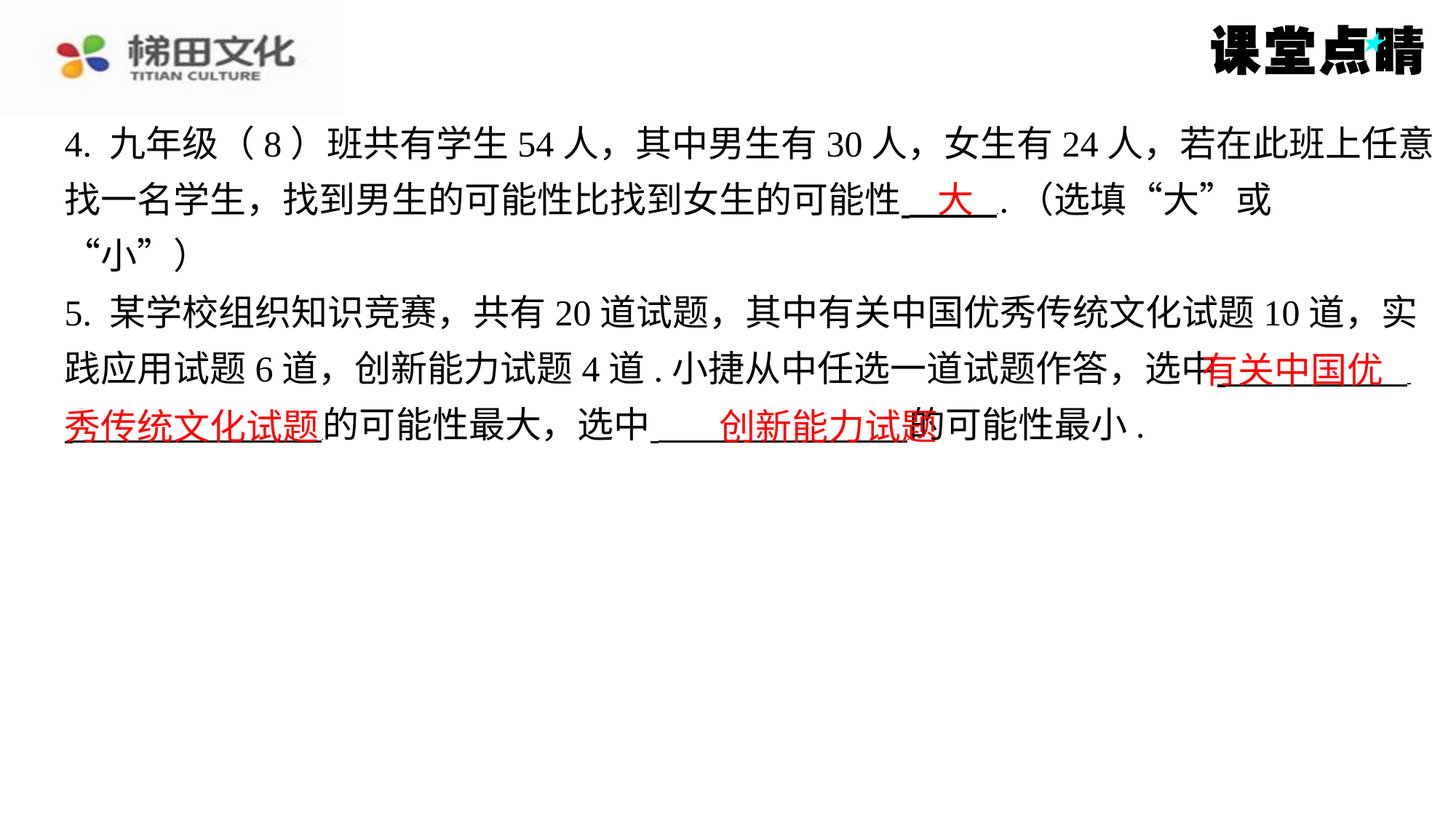

4. 九年级（8）班共有学生54人，其中男生有30人，女生有24人，若在此班上任意
找一名学生，找到男生的可能性比找到女生的可能性               .（选填“大”或
“小”）
5. 某学校组织知识竞赛，共有20道试题，其中有关中国优秀传统文化试题10道，实
践应用试题6道，创新能力试题4道.小捷从中任选一道试题作答，选中                             ⁠
                                       的可能性最大，选中                                       的可能性最小.
大
有关中国优
秀传统文化试题
创新能力试题